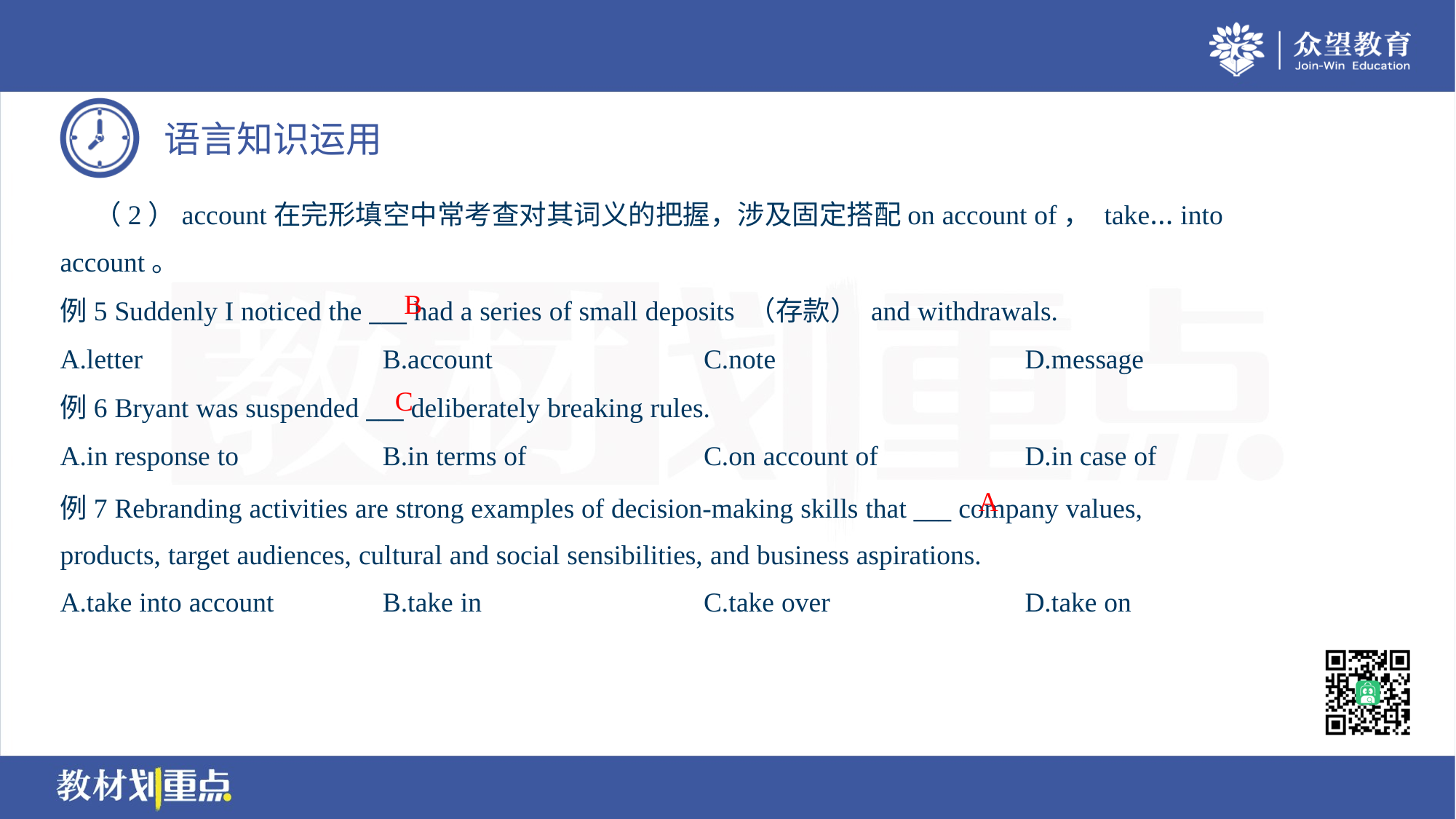

（2）account在完形填空中常考查对其词义的把握，涉及固定搭配on account of， take… into
account。
B
例5 Suddenly I noticed the ___ had a series of small deposits （存款） and withdrawals.
A.letter	B.account	C.note	D.message
C
例6 Bryant was suspended ___ deliberately breaking rules.
A.in response to	B.in terms of	C.on account of	D.in case of
A
例7 Rebranding activities are strong examples of decision-making skills that ___ company values,
products, target audiences, cultural and social sensibilities, and business aspirations.
A.take into account	B.take in	C.take over	D.take on